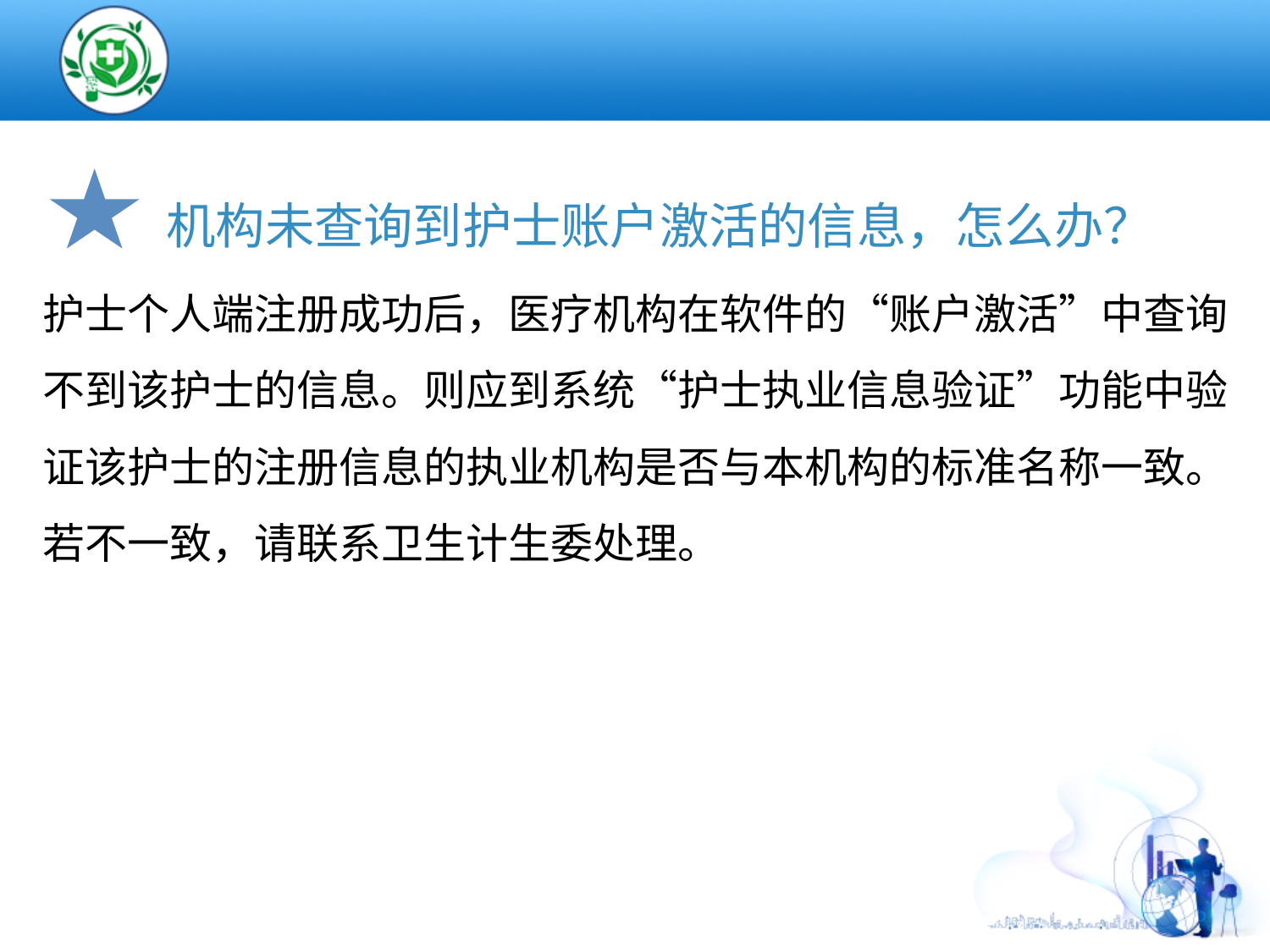

机构未查询到护士账户激活的信息，怎么办？
护士个人端注册成功后，医疗机构在软件的“账户激活”中查询不到该护士的信息。则应到系统“护士执业信息验证”功能中验证该护士的注册信息的执业机构是否与本机构的标准名称一致。若不一致，请联系卫生计生委处理。